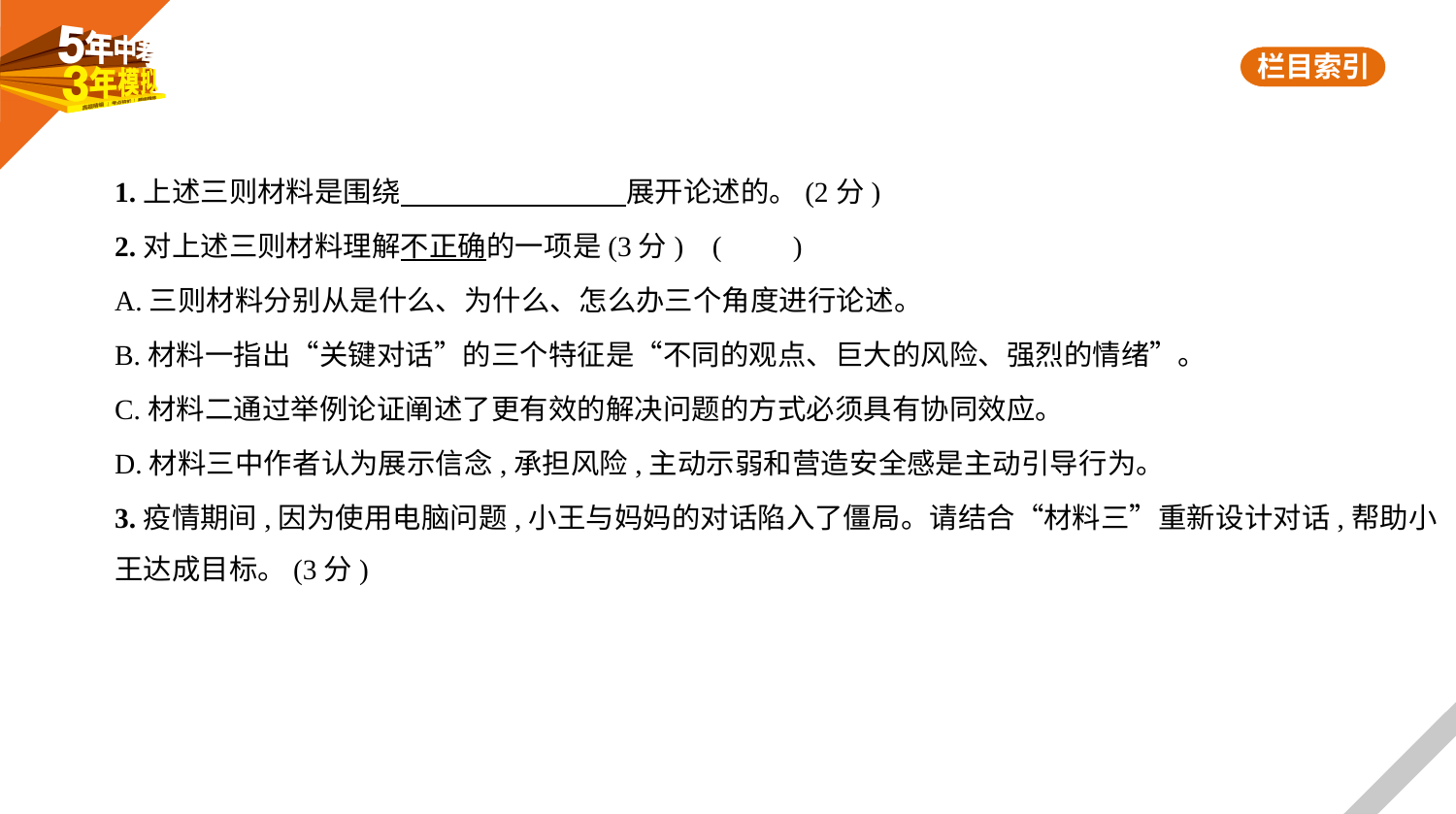

1.上述三则材料是围绕　　　　　　　    展开论述的。(2分)
2.对上述三则材料理解不正确的一项是(3分) (　　)
A.三则材料分别从是什么、为什么、怎么办三个角度进行论述。
B.材料一指出“关键对话”的三个特征是“不同的观点、巨大的风险、强烈的情绪”。
C.材料二通过举例论证阐述了更有效的解决问题的方式必须具有协同效应。
D.材料三中作者认为展示信念,承担风险,主动示弱和营造安全感是主动引导行为。
3.疫情期间,因为使用电脑问题,小王与妈妈的对话陷入了僵局。请结合“材料三”重新设计对话,帮助小
王达成目标。(3分)